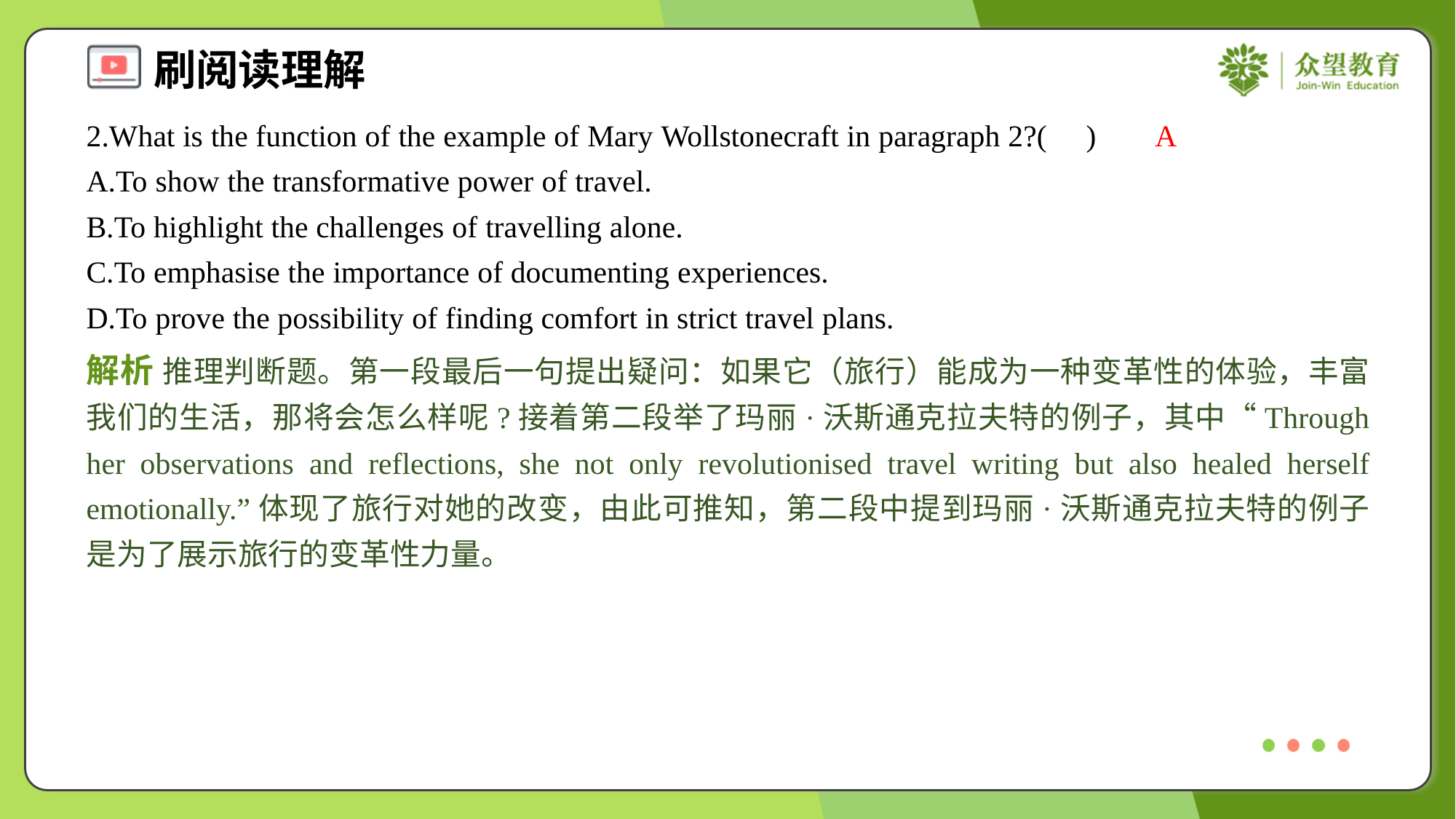

2.What is the function of the example of Mary Wollstonecraft in paragraph 2?(     )
A
A.To show the transformative power of travel.
B.To highlight the challenges of travelling alone.
C.To emphasise the importance of documenting experiences.
D.To prove the possibility of finding comfort in strict travel plans.
解析 推理判断题。第一段最后一句提出疑问：如果它（旅行）能成为一种变革性的体验，丰富我们的生活，那将会怎么样呢?接着第二段举了玛丽·沃斯通克拉夫特的例子，其中“Through her observations and reflections, she not only revolutionised travel writing but also healed herself emotionally.”体现了旅行对她的改变，由此可推知，第二段中提到玛丽·沃斯通克拉夫特的例子是为了展示旅行的变革性力量。